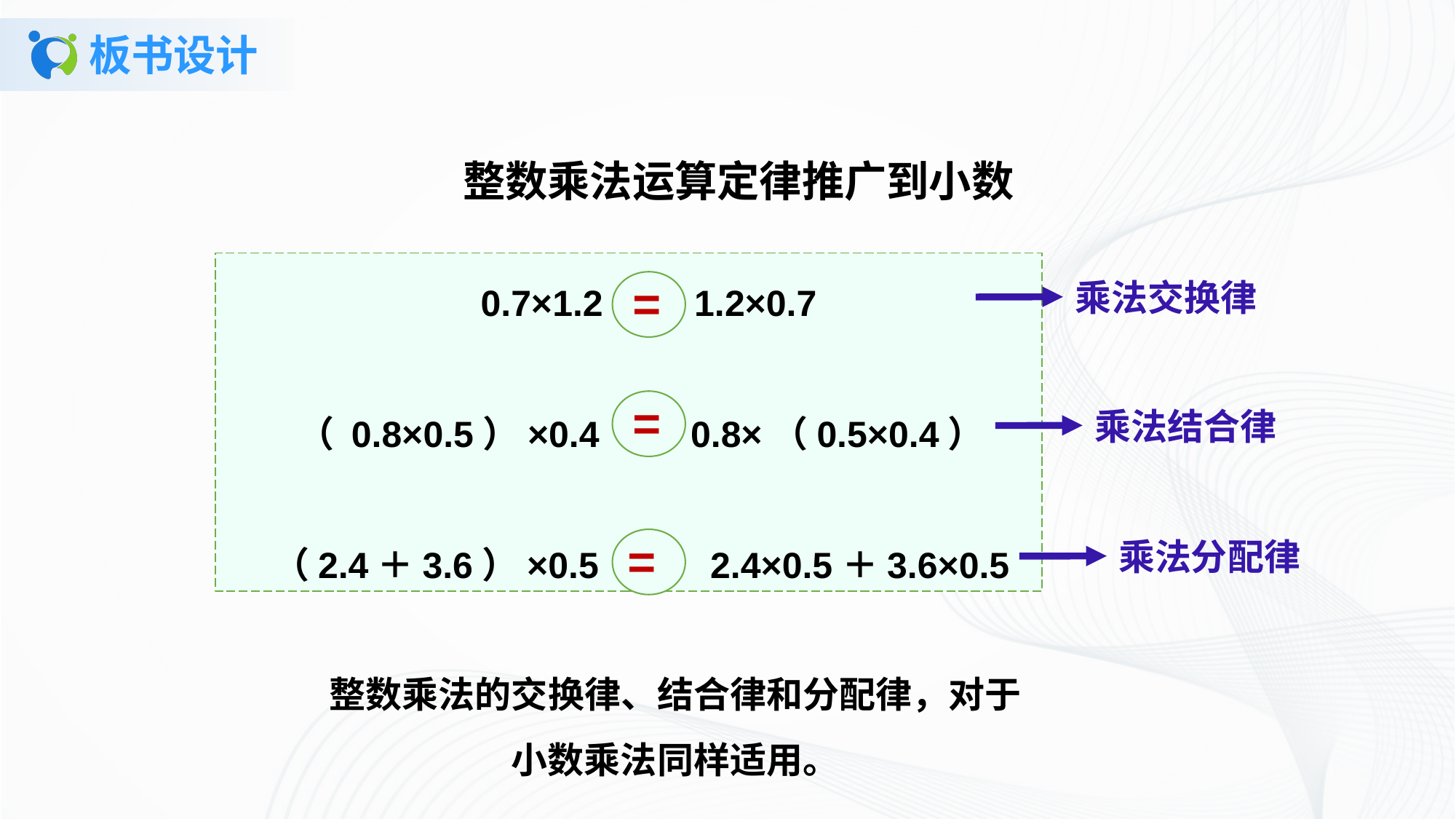

# 板书设计
整数乘法运算定律推广到小数
    0.7×1.2         1.2×0.7

  （ 0.8×0.5）×0.4         0.8×（0.5×0.4）

  （2.4＋3.6）×0.5           2.4×0.5＋3.6×0.5
=
乘法交换律

=

乘法结合律
=
乘法分配律

整数乘法的交换律、结合律和分配律，对于小数乘法同样适用。